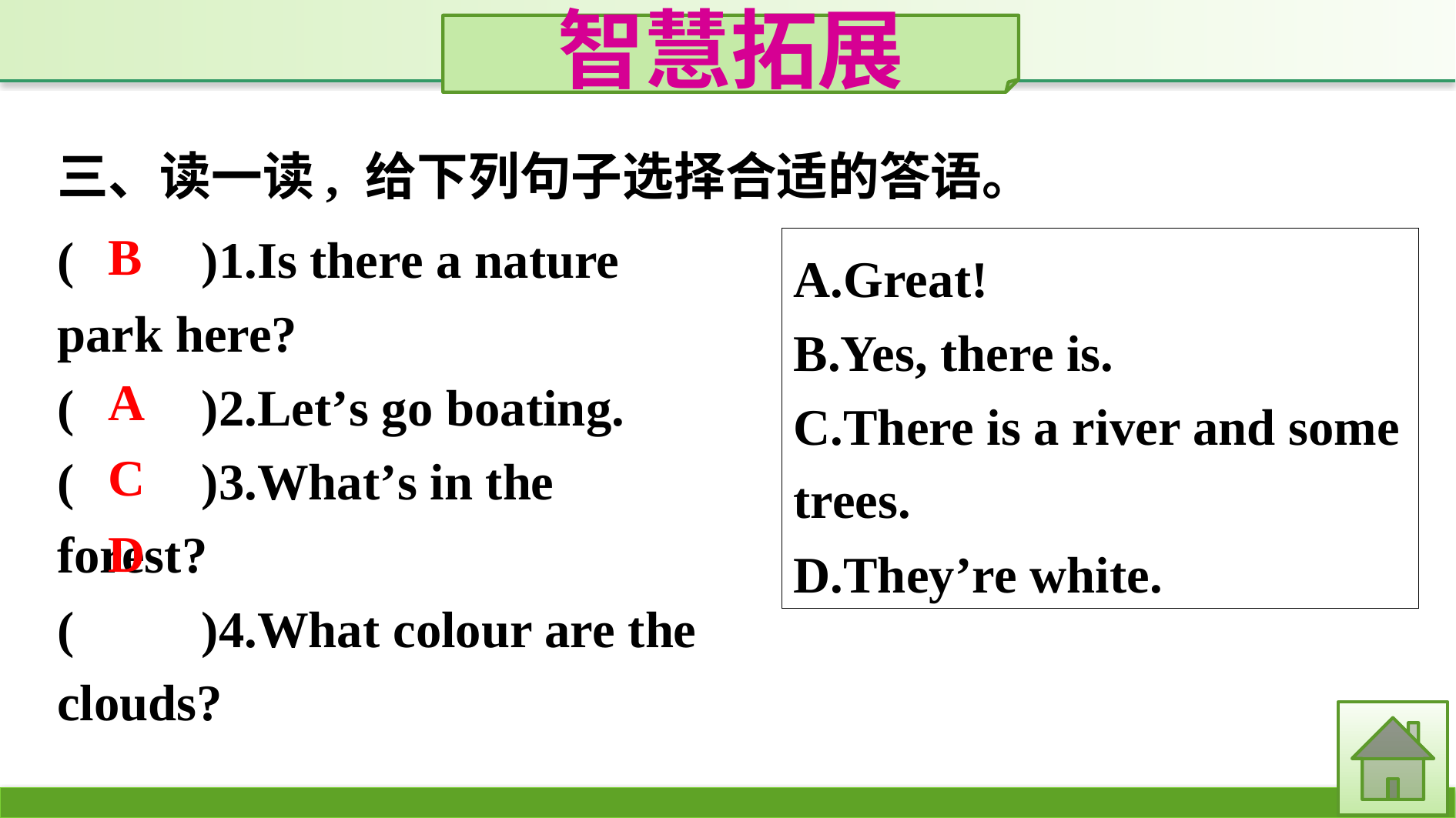

智慧拓展
三、读一读, 给下列句子选择合适的答语。
(　　)1.Is there a nature park here?
(　　)2.Let’s go boating.
(　　)3.What’s in the forest?
(　　)4.What colour are the clouds?
A.Great!
B.Yes, there is.
C.There is a river and some trees.
D.They’re white.
B
A
C
D